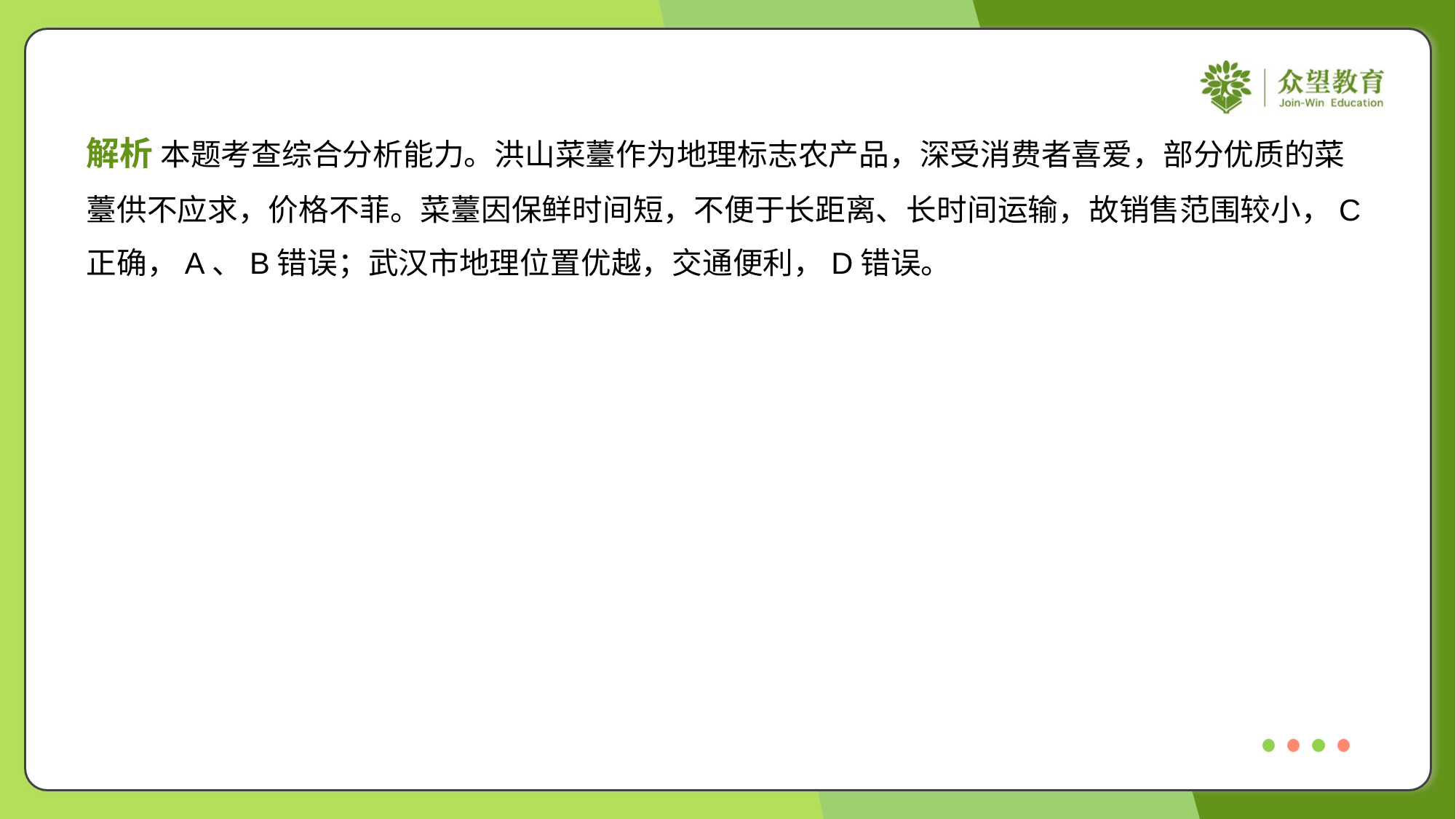

解析 本题考查综合分析能力。洪山菜薹作为地理标志农产品，深受消费者喜爱，部分优质的菜
薹供不应求，价格不菲。菜薹因保鲜时间短，不便于长距离、长时间运输，故销售范围较小，C
正确，A、B错误；武汉市地理位置优越，交通便利，D错误。